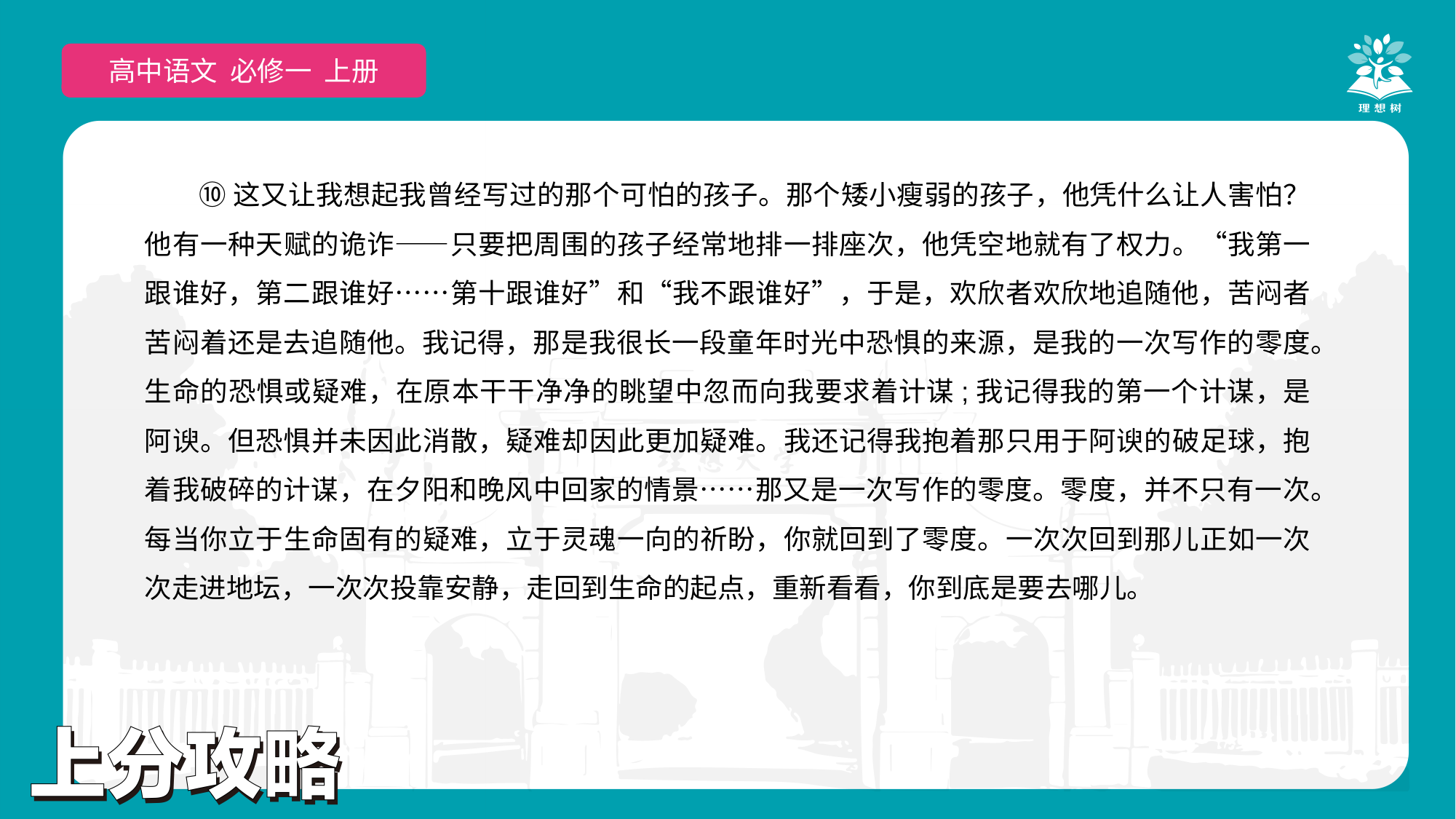

高中语文  选择性必修上
高中语文  必修一  上册
⑩这又让我想起我曾经写过的那个可怕的孩子。那个矮小瘦弱的孩子，他凭什么让人害怕？他有一种天赋的诡诈——只要把周围的孩子经常地排一排座次，他凭空地就有了权力。“我第一跟谁好，第二跟谁好……第十跟谁好”和“我不跟谁好”，于是，欢欣者欢欣地追随他，苦闷者苦闷着还是去追随他。我记得，那是我很长一段童年时光中恐惧的来源，是我的一次写作的零度。生命的恐惧或疑难，在原本干干净净的眺望中忽而向我要求着计谋;我记得我的第一个计谋，是阿谀。但恐惧并未因此消散，疑难却因此更加疑难。我还记得我抱着那只用于阿谀的破足球，抱着我破碎的计谋，在夕阳和晚风中回家的情景……那又是一次写作的零度。零度，并不只有一次。每当你立于生命固有的疑难，立于灵魂一向的祈盼，你就回到了零度。一次次回到那儿正如一次次走进地坛，一次次投靠安静，走回到生命的起点，重新看看，你到底是要去哪儿。